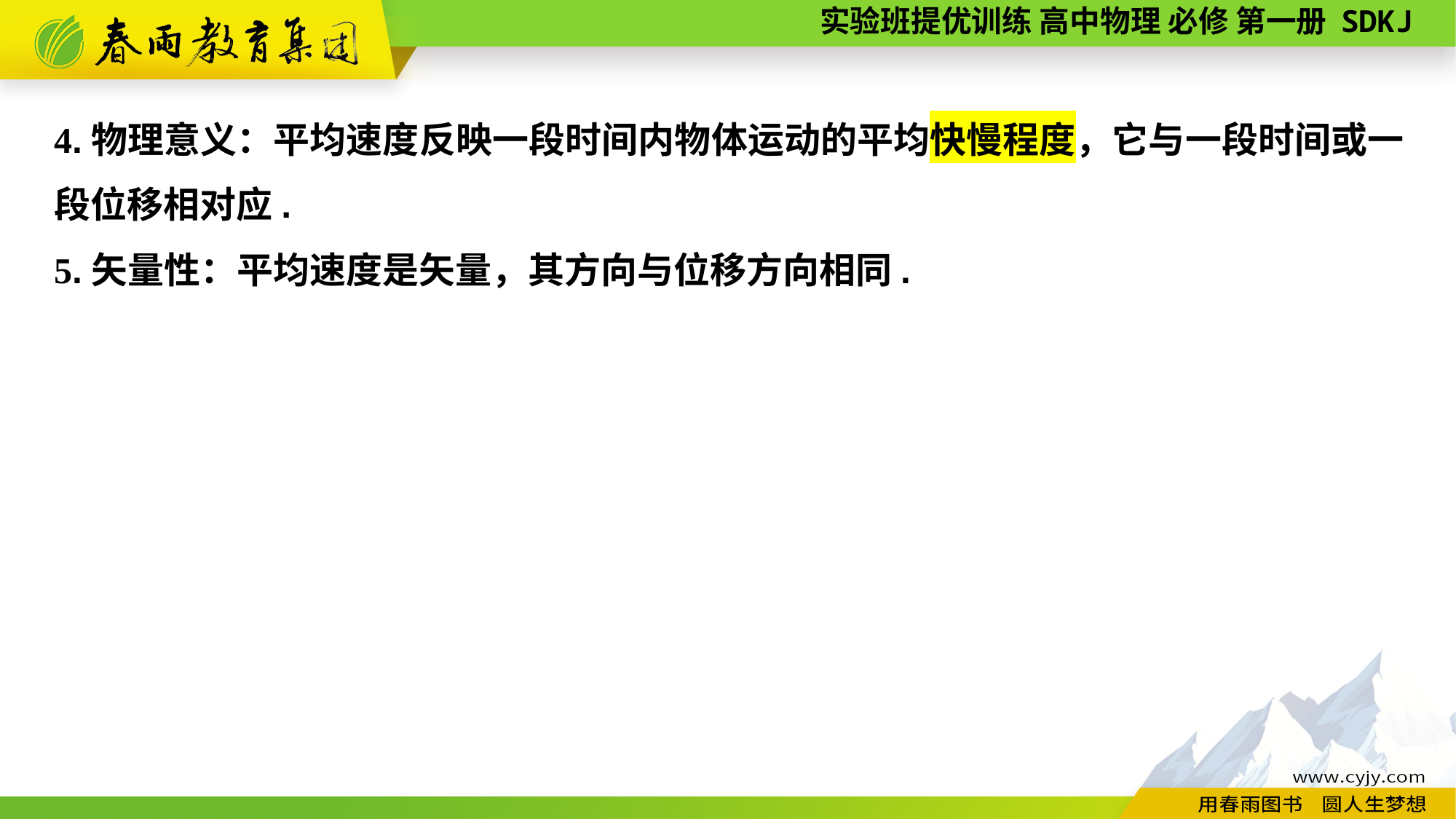

4.物理意义：平均速度反映一段时间内物体运动的平均快慢程度，它与一段时间或一段位移相对应.
5.矢量性：平均速度是矢量，其方向与位移方向相同.